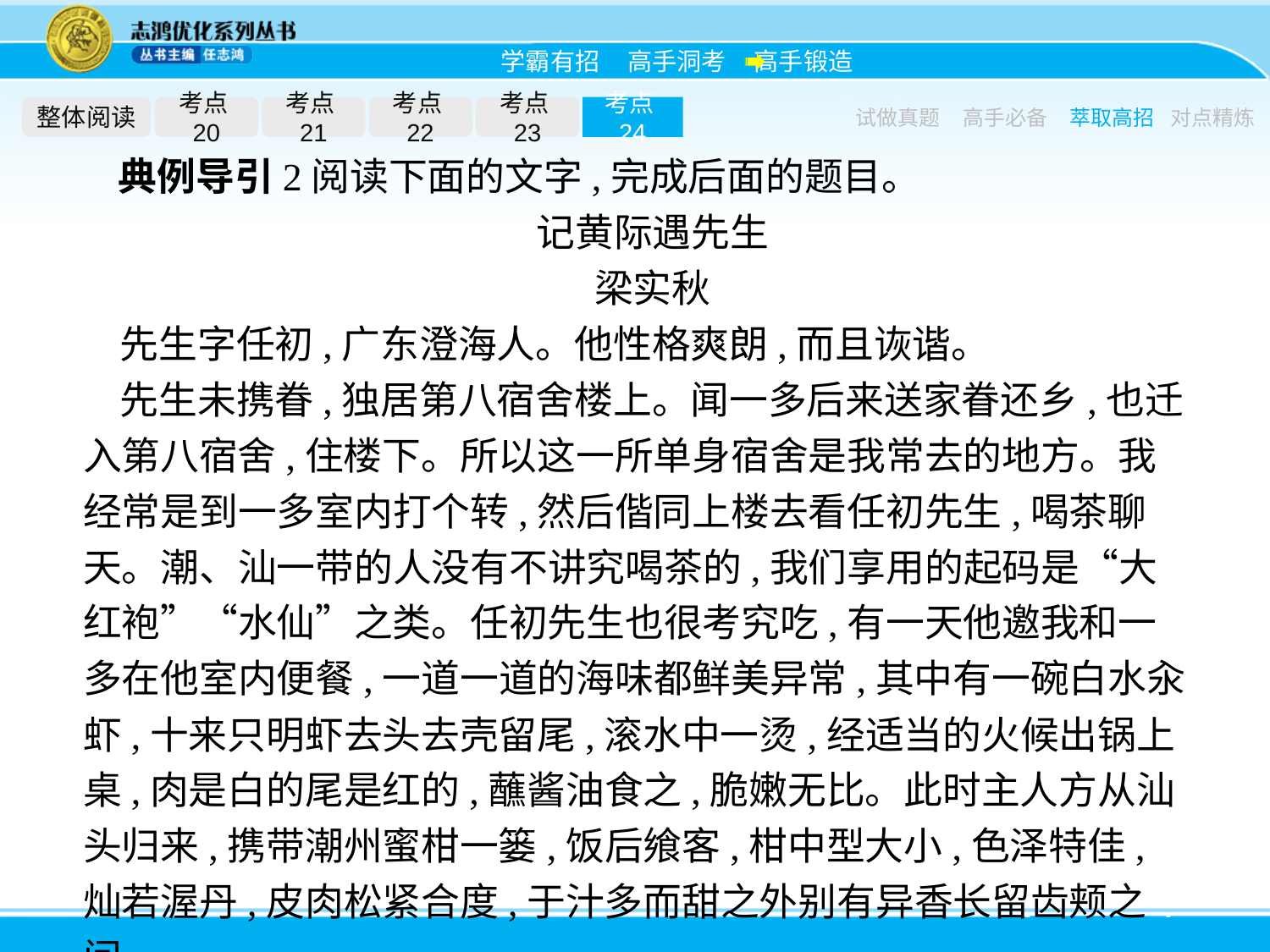

整体阅读
考点20
考点21
考点22
考点23
考点24
试做真题
高手必备
萃取高招
对点精炼
典例导引2阅读下面的文字,完成后面的题目。
记黄际遇先生
梁实秋
先生字任初,广东澄海人。他性格爽朗,而且诙谐。
先生未携眷,独居第八宿舍楼上。闻一多后来送家眷还乡,也迁入第八宿舍,住楼下。所以这一所单身宿舍是我常去的地方。我经常是到一多室内打个转,然后偕同上楼去看任初先生,喝茶聊天。潮、汕一带的人没有不讲究喝茶的,我们享用的起码是“大红袍”“水仙”之类。任初先生也很考究吃,有一天他邀我和一多在他室内便餐,一道一道的海味都鲜美异常,其中有一碗白水汆虾,十来只明虾去头去壳留尾,滚水中一烫,经适当的火候出锅上桌,肉是白的尾是红的,蘸酱油食之,脆嫩无比。此时主人方从汕头归来,携带潮州蜜柑一篓,饭后飨客,柑中型大小,色泽特佳,灿若渥丹,皮肉松紧合度,于汁多而甜之外别有异香长留齿颊之间。